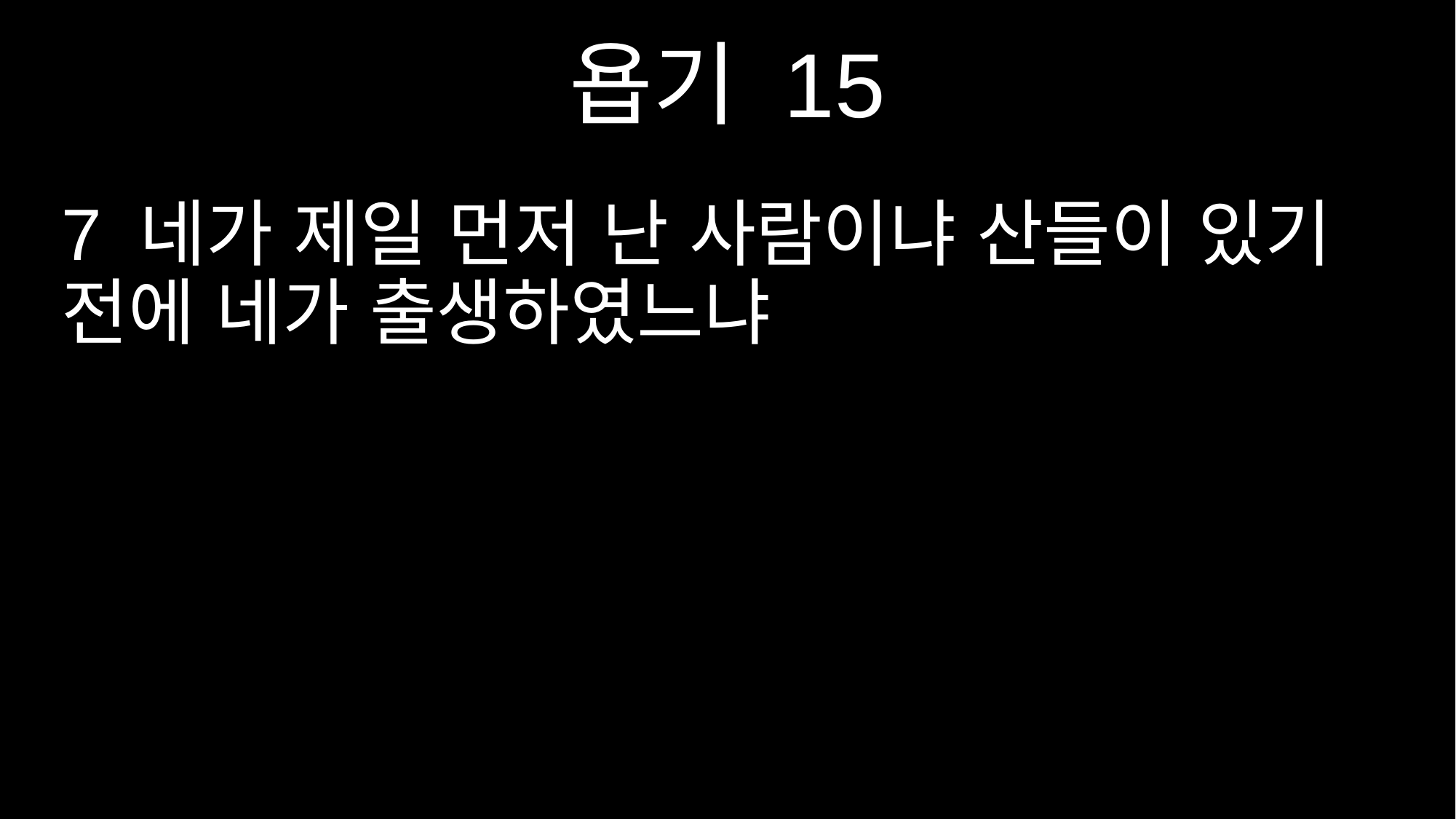

욥기 15
7 네가 제일 먼저 난 사람이냐 산들이 있기 전에 네가 출생하였느냐